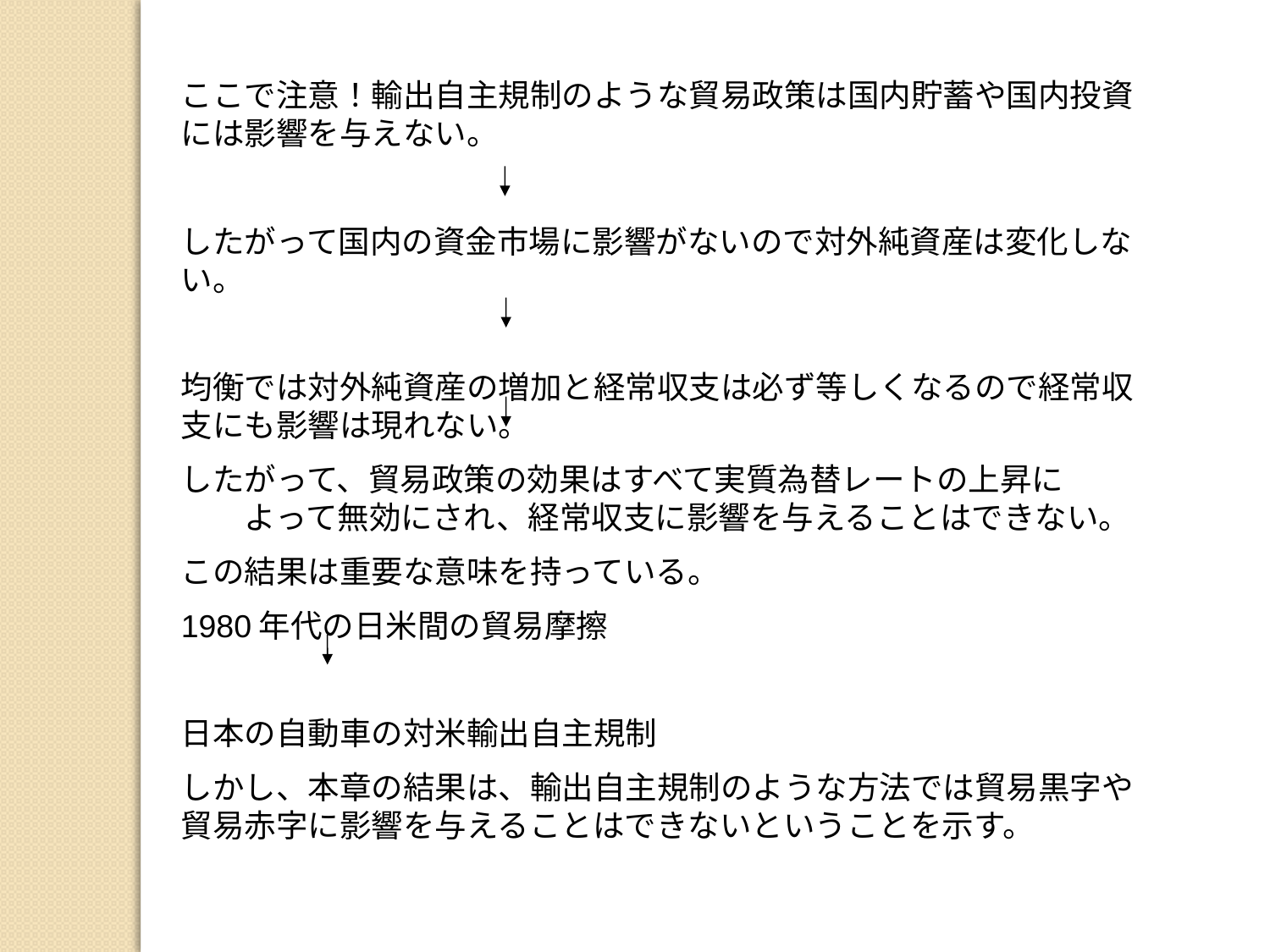

ここで注意！輸出自主規制のような貿易政策は国内貯蓄や国内投資には影響を与えない。

したがって国内の資金市場に影響がないので対外純資産は変化しない。

均衡では対外純資産の増加と経常収支は必ず等しくなるので経常収支にも影響は現れない。
したがって、貿易政策の効果はすべて実質為替レートの上昇に　　　　　よって無効にされ、経常収支に影響を与えることはできない。
この結果は重要な意味を持っている。
1980年代の日米間の貿易摩擦

日本の自動車の対米輸出自主規制
しかし、本章の結果は、輸出自主規制のような方法では貿易黒字や貿易赤字に影響を与えることはできないということを示す。